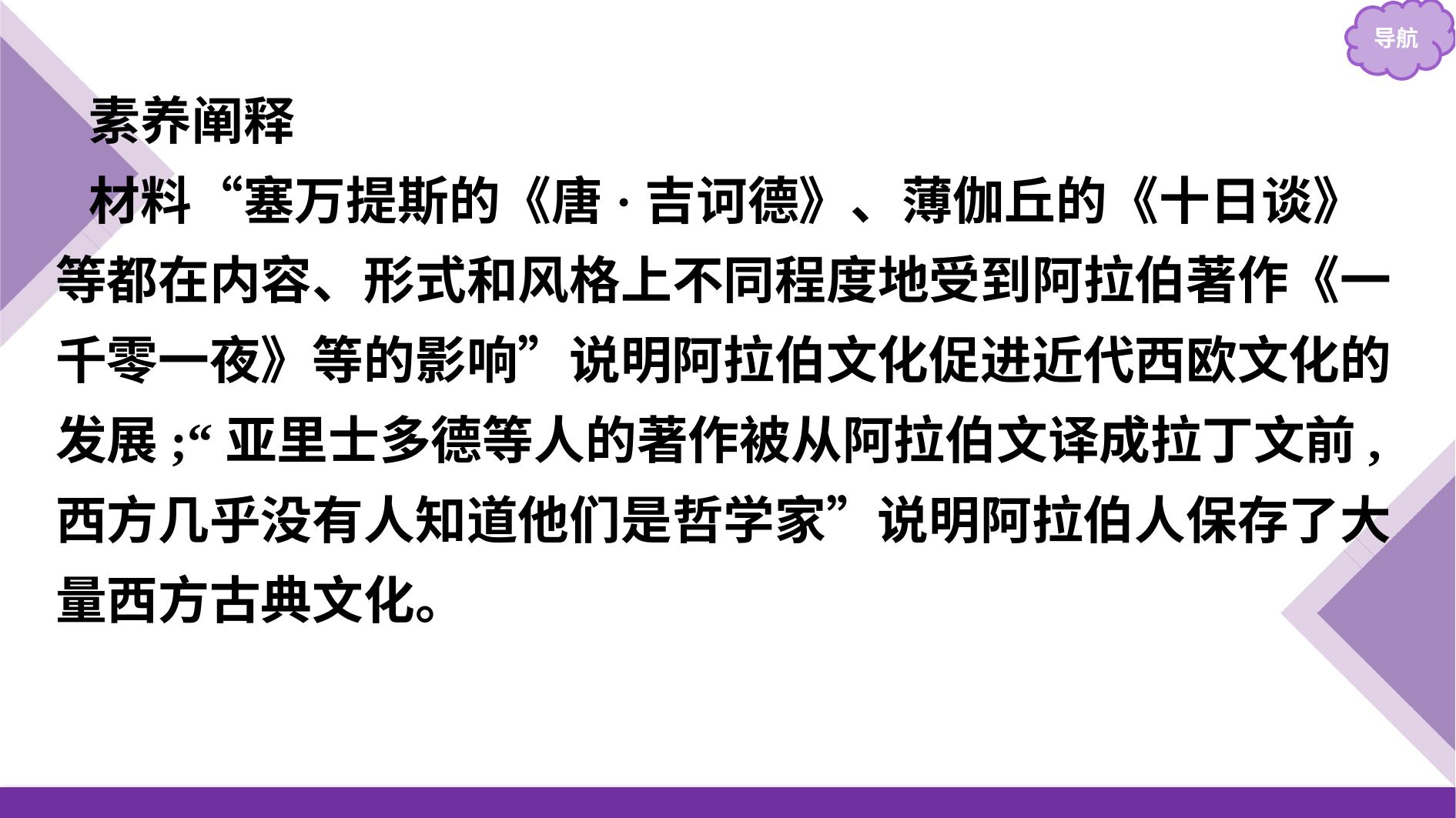

素养阐释
材料“塞万提斯的《唐·吉诃德》、薄伽丘的《十日谈》等都在内容、形式和风格上不同程度地受到阿拉伯著作《一千零一夜》等的影响”说明阿拉伯文化促进近代西欧文化的发展;“亚里士多德等人的著作被从阿拉伯文译成拉丁文前,西方几乎没有人知道他们是哲学家”说明阿拉伯人保存了大量西方古典文化。